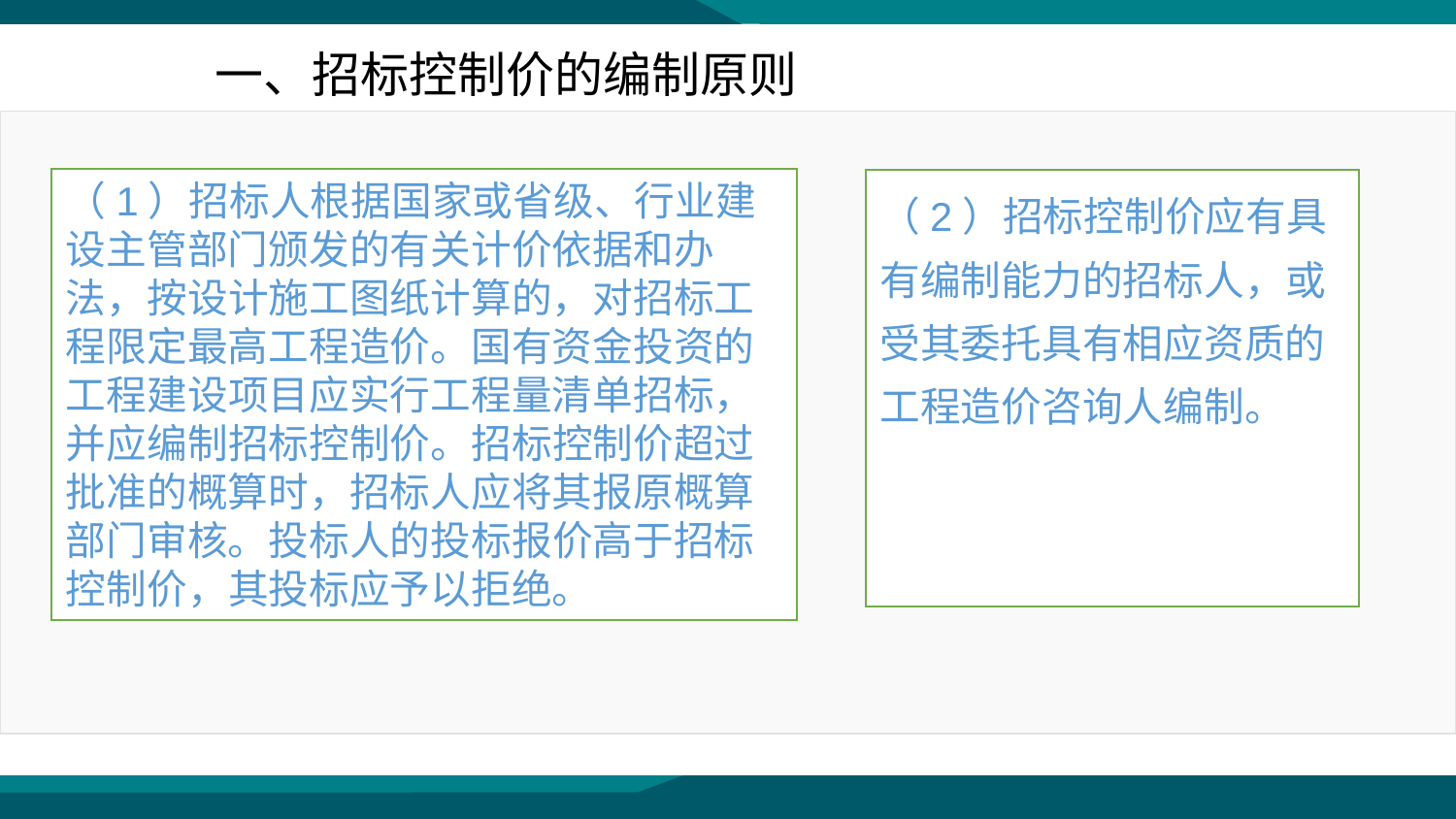

一、招标控制价的编制原则
（1）招标人根据国家或省级、行业建设主管部门颁发的有关计价依据和办法，按设计施工图纸计算的，对招标工程限定最高工程造价。国有资金投资的工程建设项目应实行工程量清单招标，并应编制招标控制价。招标控制价超过批准的概算时，招标人应将其报原概算部门审核。投标人的投标报价高于招标控制价，其投标应予以拒绝。
（2）招标控制价应有具有编制能力的招标人，或受其委托具有相应资质的工程造价咨询人编制。